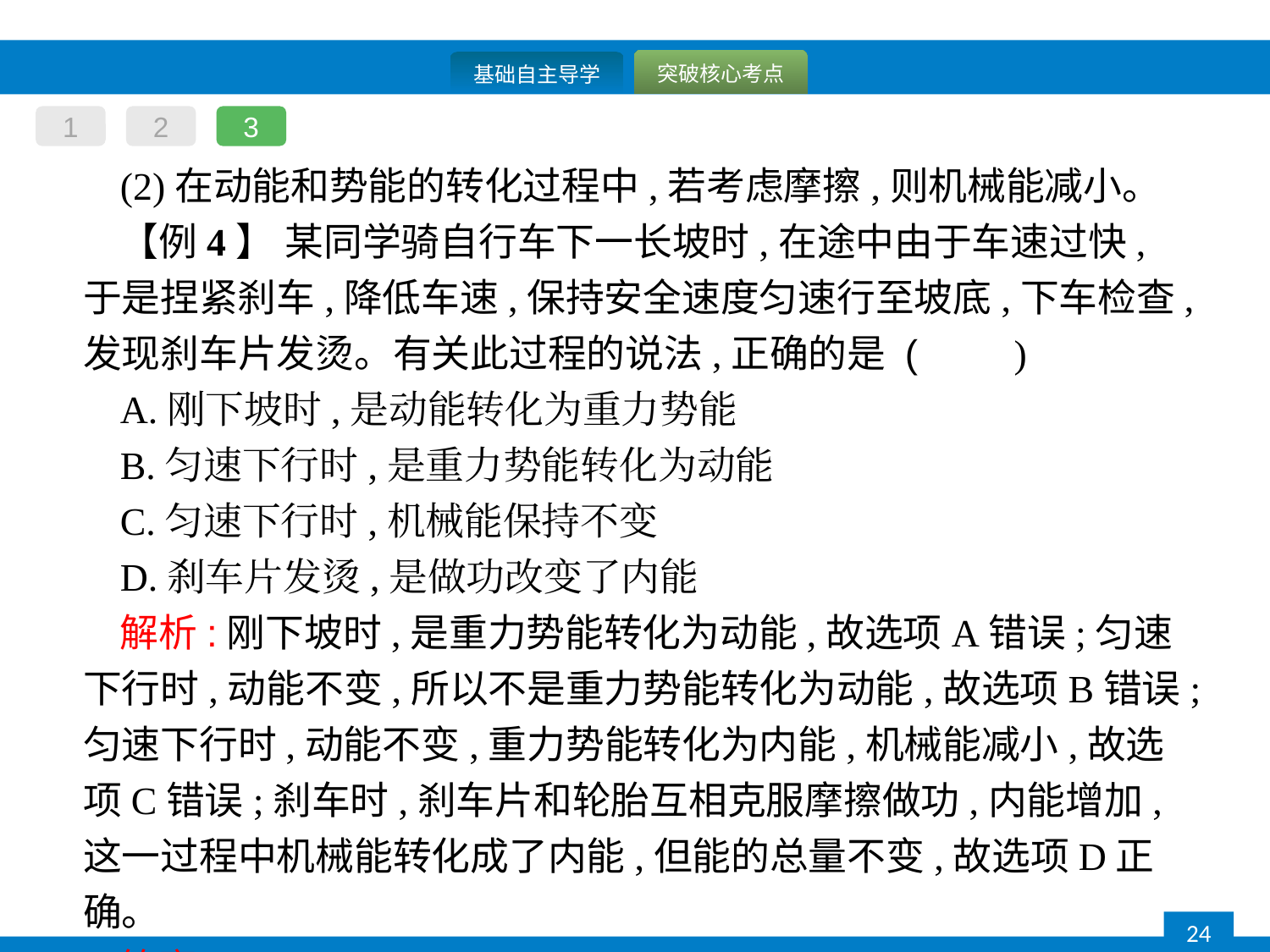

1
2
3
(2)在动能和势能的转化过程中,若考虑摩擦,则机械能减小。
【例4】 某同学骑自行车下一长坡时,在途中由于车速过快,于是捏紧刹车,降低车速,保持安全速度匀速行至坡底,下车检查,发现刹车片发烫。有关此过程的说法,正确的是 (　　)
A.刚下坡时,是动能转化为重力势能
B.匀速下行时,是重力势能转化为动能
C.匀速下行时,机械能保持不变
D.刹车片发烫,是做功改变了内能
解析:刚下坡时,是重力势能转化为动能,故选项A错误;匀速下行时,动能不变,所以不是重力势能转化为动能,故选项B错误;匀速下行时,动能不变,重力势能转化为内能,机械能减小,故选项C错误;刹车时,刹车片和轮胎互相克服摩擦做功,内能增加,这一过程中机械能转化成了内能,但能的总量不变,故选项D正确。
答案:D